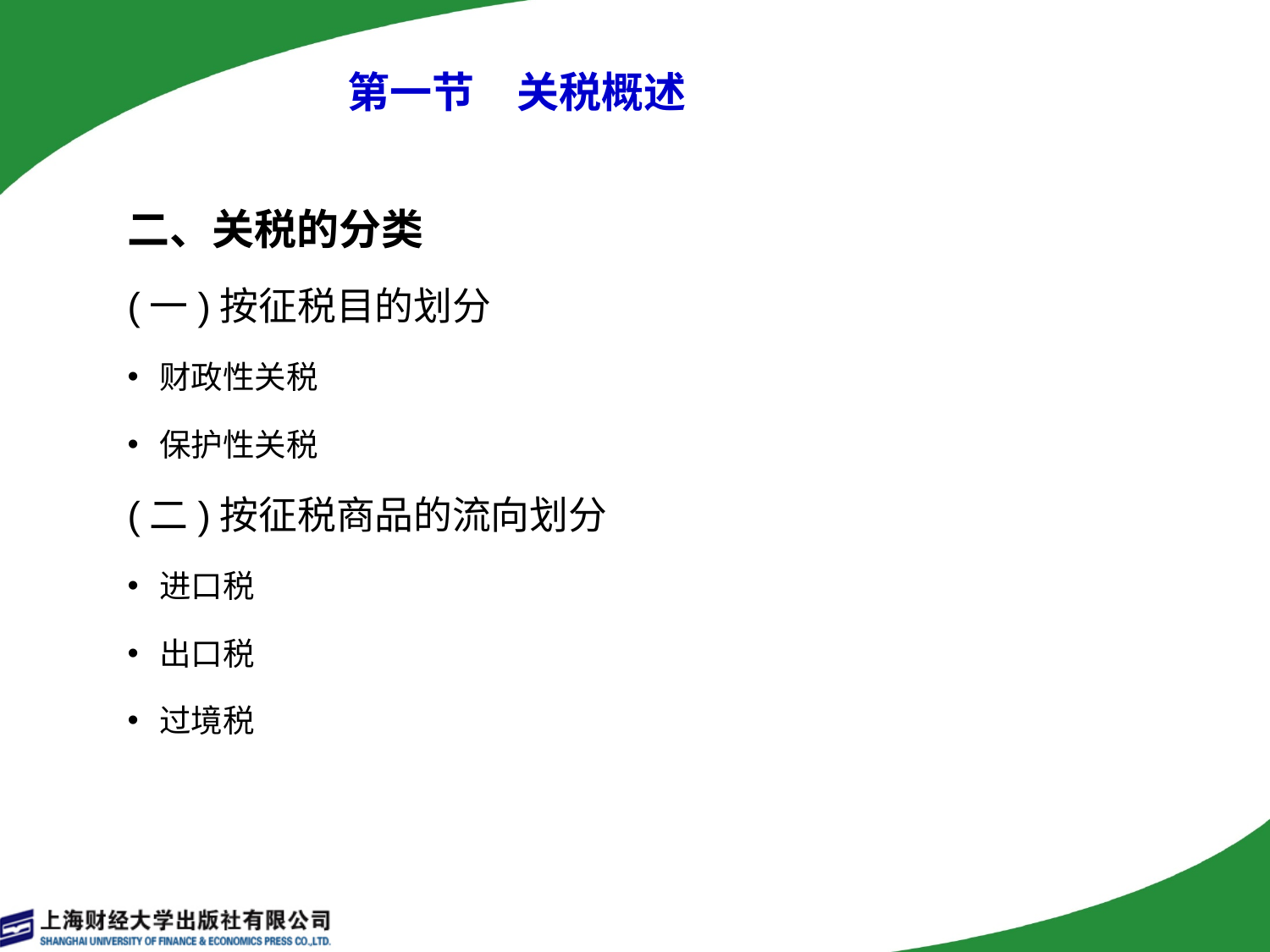

# 第一节　关税概述
二、关税的分类
(一)按征税目的划分
财政性关税
保护性关税
(二)按征税商品的流向划分
进口税
出口税
过境税